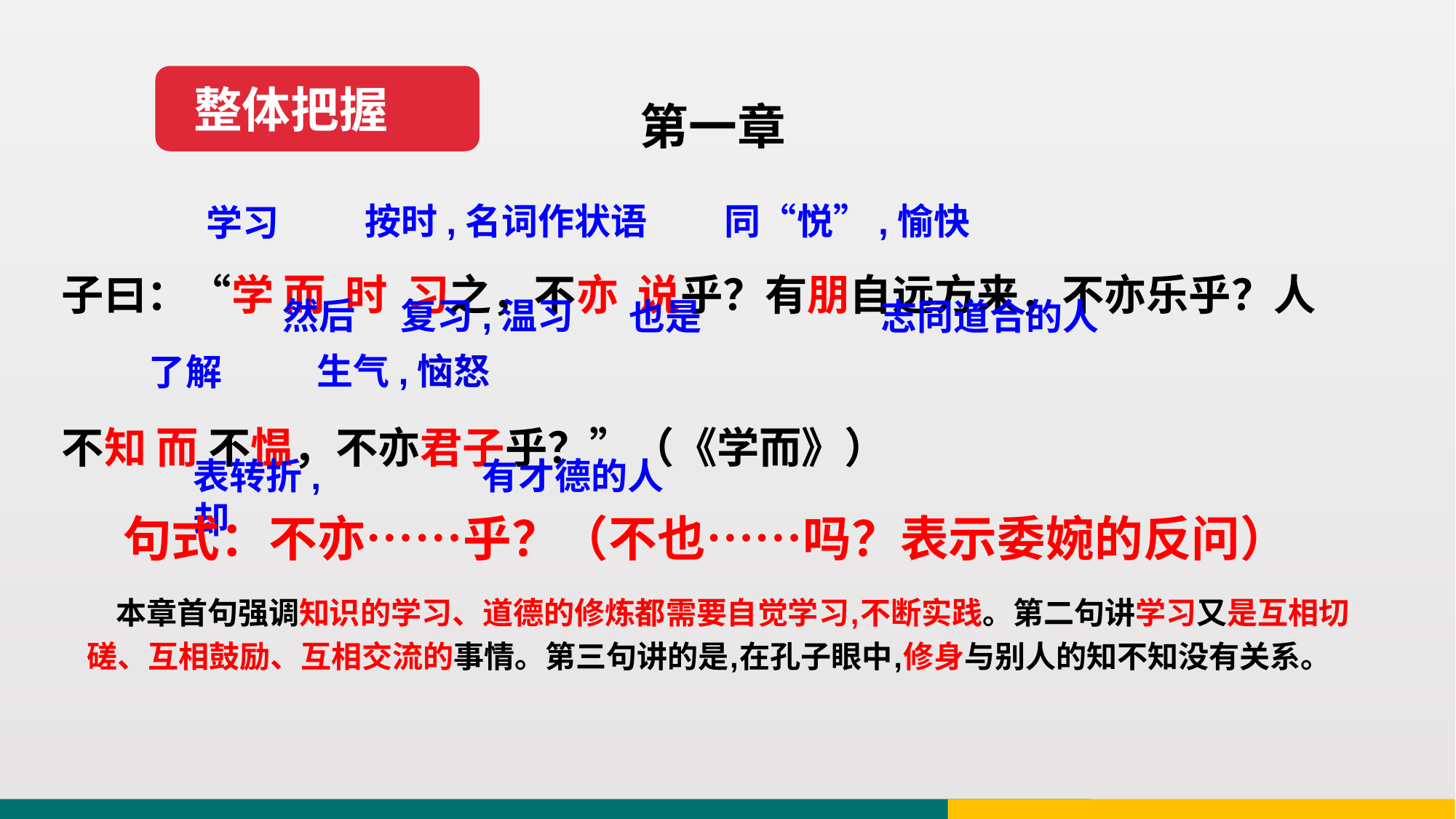

整体把握
第一章
子曰：“学 而  时  习之，不亦  说乎？有朋自远方来，不亦乐乎？人不知 而 不愠，不亦君子乎？”（《学而》）
按时,名词作状语
同“悦”,愉快
学习
然后
复习,温习
也是
志同道合的人
生气,恼怒
了解
有才德的人
表转折,却
句式：不亦……乎？（不也……吗？表示委婉的反问）
    本章首句强调知识的学习、道德的修炼都需要自觉学习,不断实践。第二句讲学习又是互相切磋、互相鼓励、互相交流的事情。第三句讲的是,在孔子眼中,修身与别人的知不知没有关系。